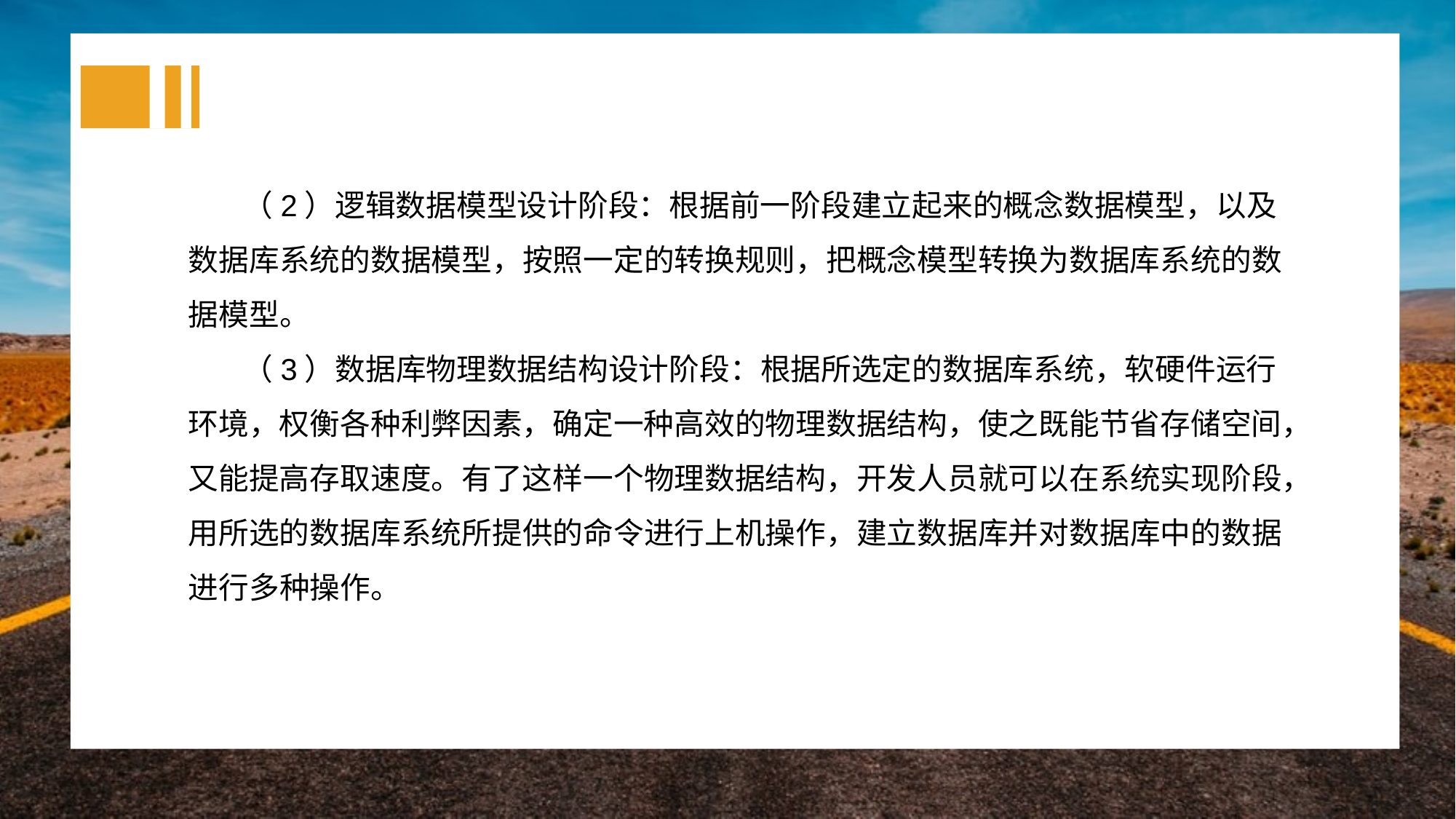

（2）逻辑数据模型设计阶段：根据前一阶段建立起来的概念数据模型，以及数据库系统的数据模型，按照一定的转换规则，把概念模型转换为数据库系统的数据模型。
（3）数据库物理数据结构设计阶段：根据所选定的数据库系统，软硬件运行环境，权衡各种利弊因素，确定一种高效的物理数据结构，使之既能节省存储空间，又能提高存取速度。有了这样一个物理数据结构，开发人员就可以在系统实现阶段，用所选的数据库系统所提供的命令进行上机操作，建立数据库并对数据库中的数据进行多种操作。